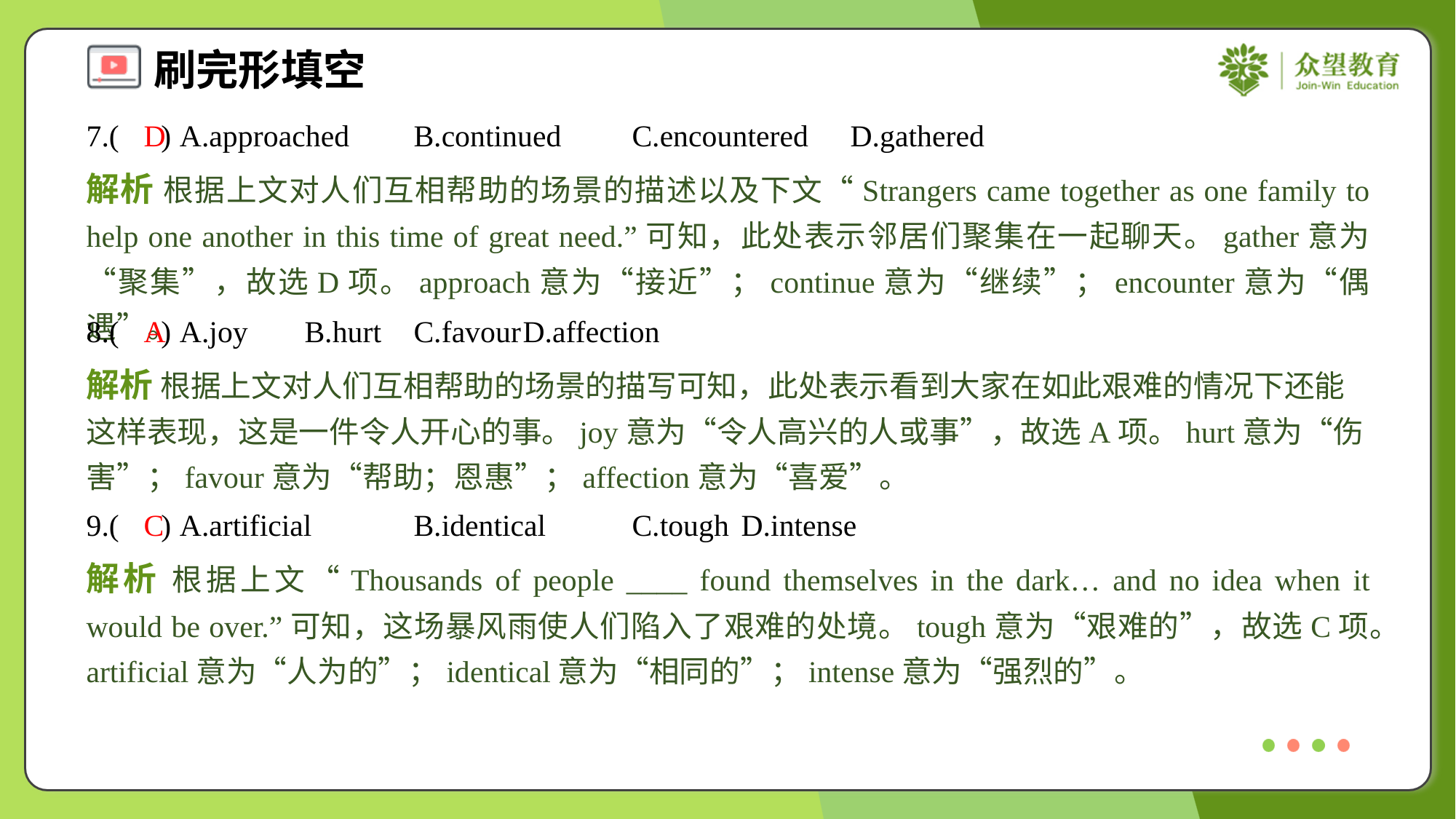

7.(     ) A.approached	B.continued	C.encountered	D.gathered
D
解析 根据上文对人们互相帮助的场景的描述以及下文“Strangers came together as one family to help one another in this time of great need.”可知，此处表示邻居们聚集在一起聊天。gather意为“聚集”，故选D项。approach意为“接近”；continue意为“继续”；encounter意为“偶遇”。
8.(     ) A.joy	B.hurt	C.favour	D.affection
A
解析 根据上文对人们互相帮助的场景的描写可知，此处表示看到大家在如此艰难的情况下还能这样表现，这是一件令人开心的事。joy意为“令人高兴的人或事”，故选A项。hurt意为“伤害”；favour意为“帮助；恩惠”；affection意为“喜爱”。
9.(     ) A.artificial	B.identical	C.tough	D.intense
C
解析 根据上文“Thousands of people ____ found themselves in the dark… and no idea when it would be over.”可知，这场暴风雨使人们陷入了艰难的处境。tough意为“艰难的”，故选C项。artificial意为“人为的”；identical意为“相同的”；intense意为“强烈的”。